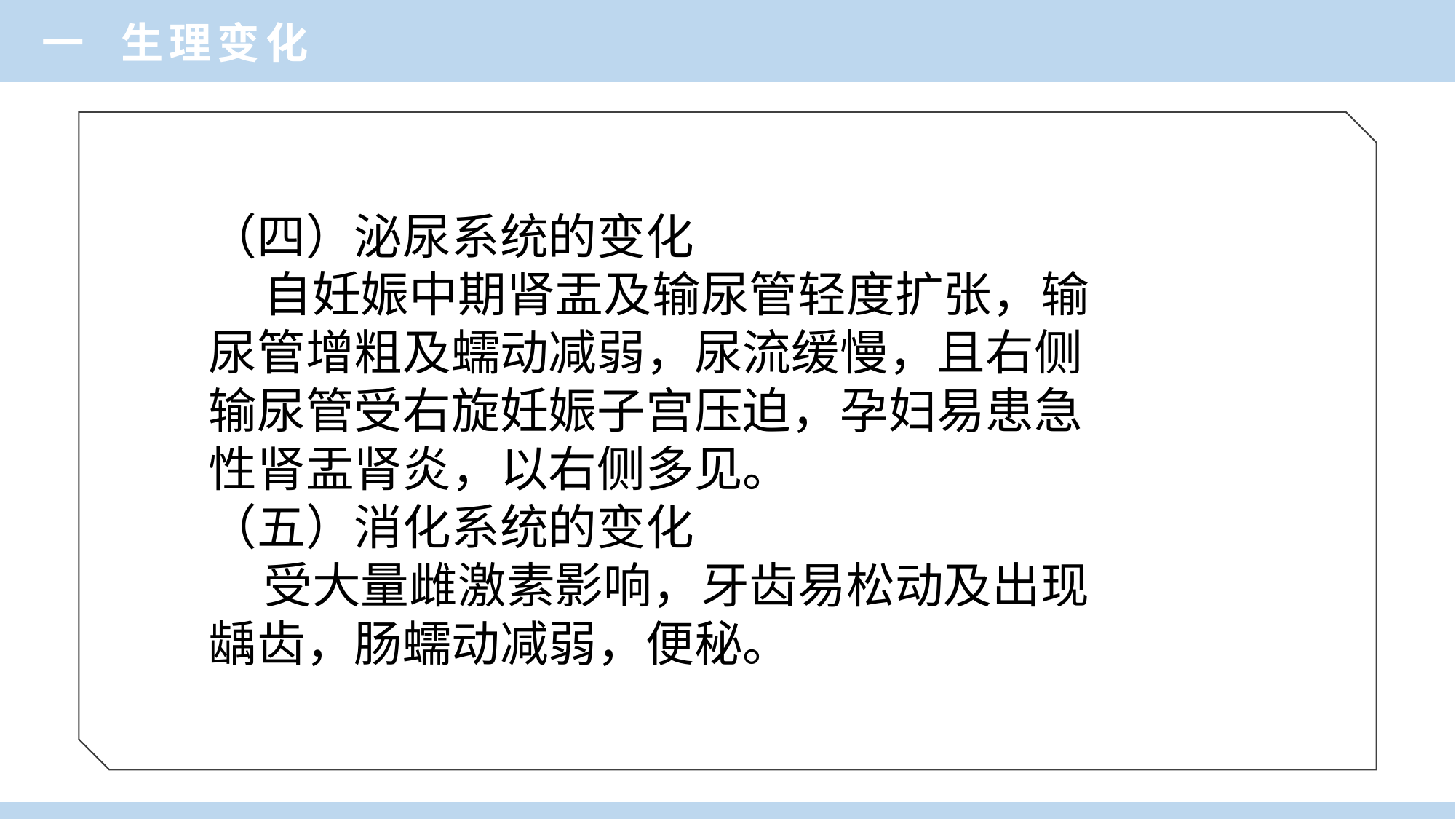

一  生理变化

（四）泌尿系统的变化
    自妊娠中期肾盂及输尿管轻度扩张，输尿管增粗及蠕动减弱，尿流缓慢，且右侧输尿管受右旋妊娠子宫压迫，孕妇易患急性肾盂肾炎，以右侧多见。
（五）消化系统的变化
    受大量雌激素影响，牙齿易松动及出现龋齿，肠蠕动减弱，便秘。